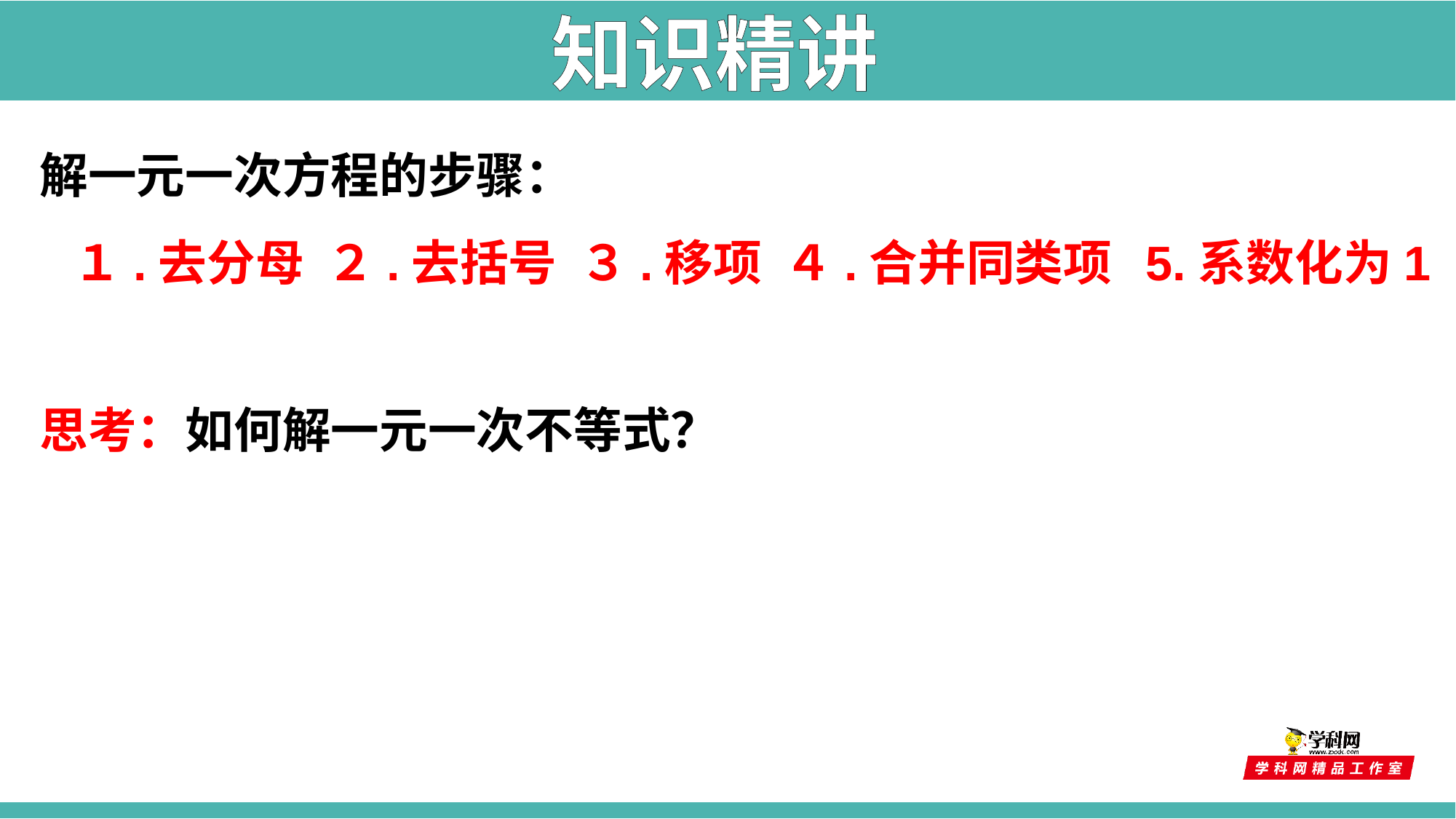

知识精讲
解一元一次方程的步骤：
  １.去分母  ２.去括号  ３.移项  ４.合并同类项  5.系数化为1
思考：如何解一元一次不等式？